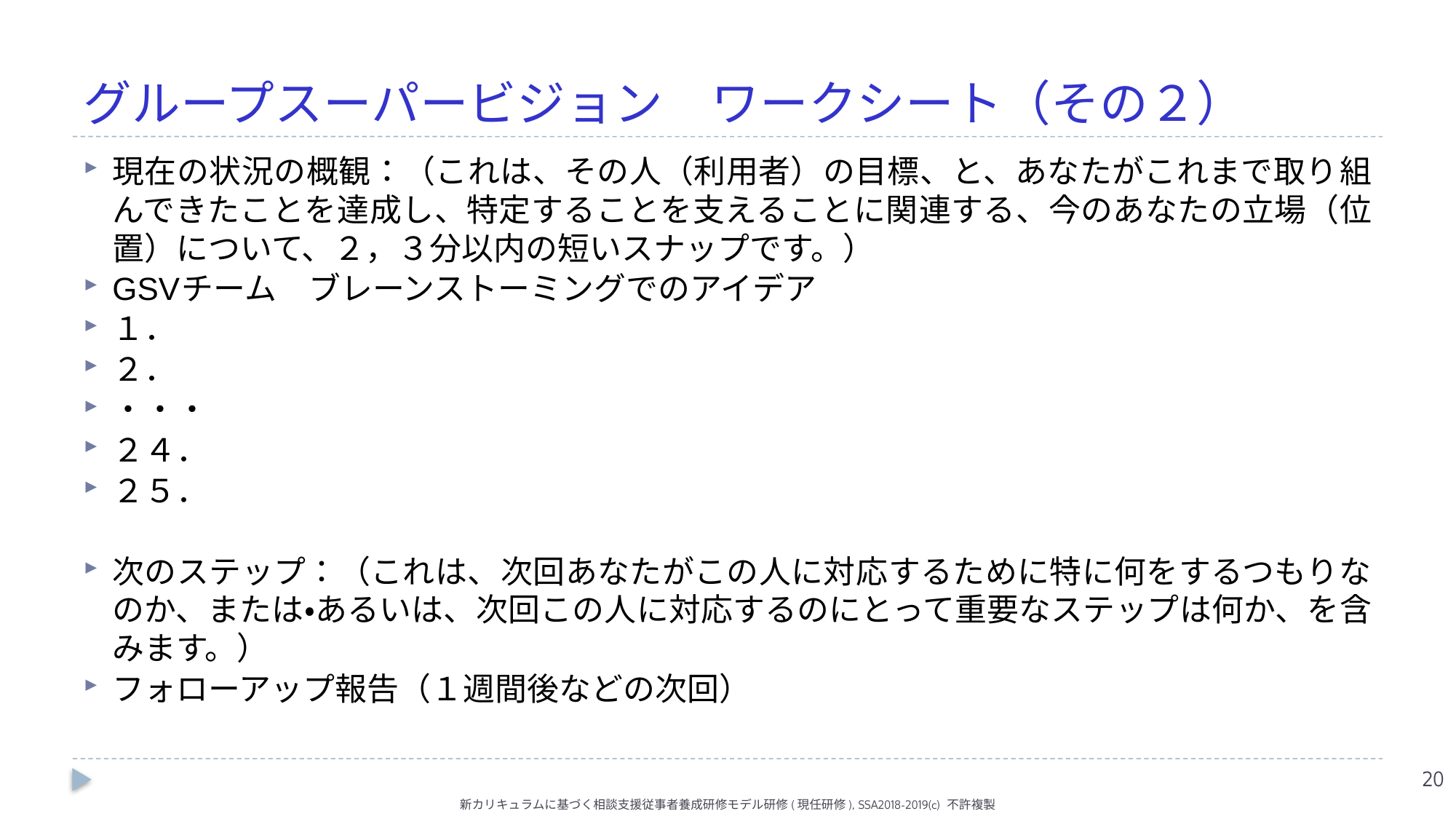

# グループスーパービジョン　ワークシート（その２）
現在の状況の概観：（これは、その人（利用者）の目標、と、あなたがこれまで取り組んできたことを達成し、特定することを支えることに関連する、今のあなたの立場（位置）について、２，３分以内の短いスナップです。）
GSVチーム　ブレーンストーミングでのアイデア
１．
２．
・・・
２４．
２５．

次のステップ：（これは、次回あなたがこの人に対応するために特に何をするつもりなのか、または・あるいは、次回この人に対応するのにとって重要なステップは何か、を含みます。）
フォローアップ報告（１週間後などの次回）

20
新カリキュラムに基づく相談支援従事者養成研修モデル研修(現任研修), SSA2018-2019(c) 不許複製